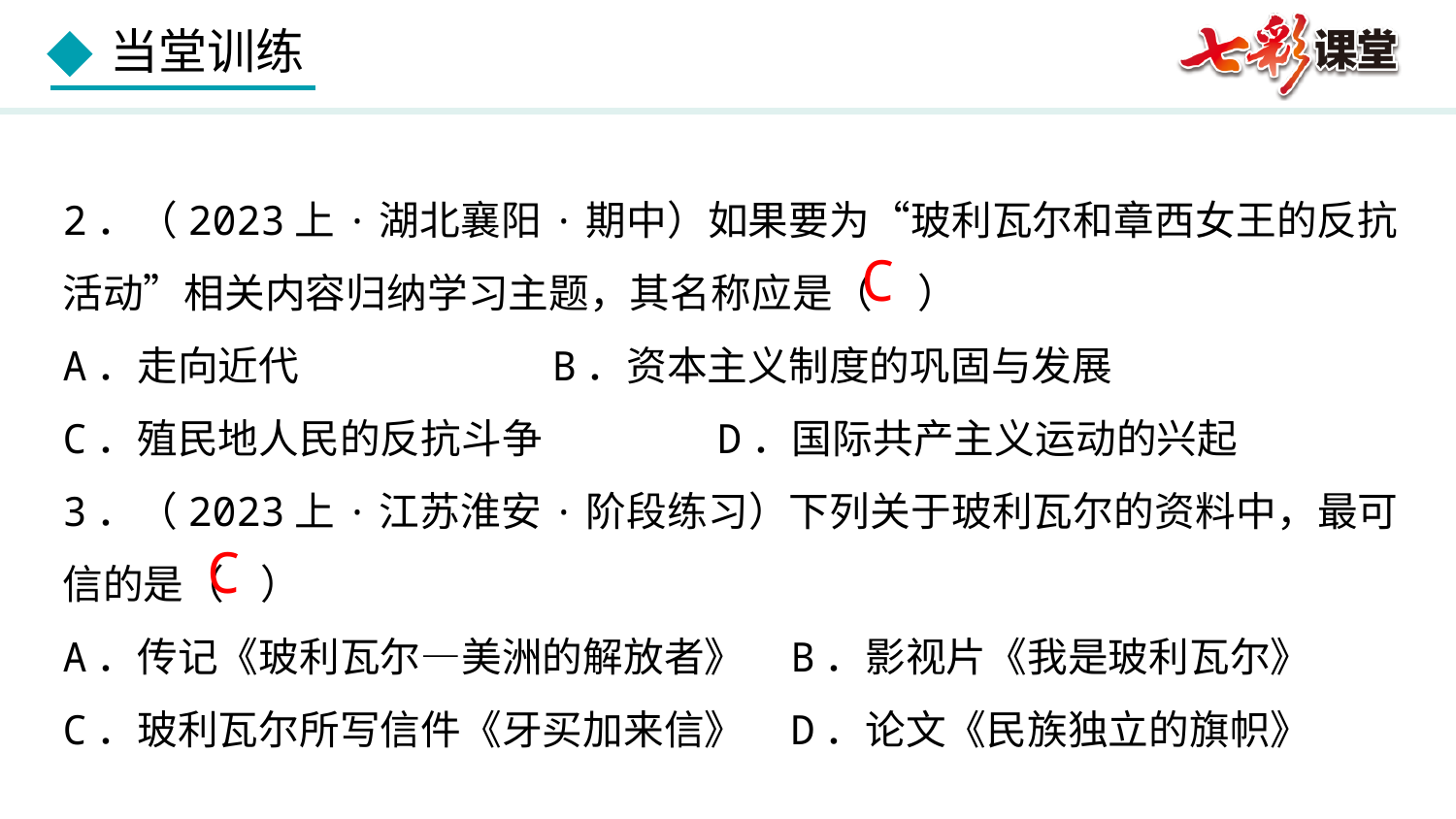

2．（2023上·湖北襄阳·期中）如果要为“玻利瓦尔和章西女王的反抗活动”相关内容归纳学习主题，其名称应是（     ）
A．走向近代	                     B．资本主义制度的巩固与发展
C．殖民地人民的反抗斗争	       D．国际共产主义运动的兴起
3．（2023上·江苏淮安·阶段练习）下列关于玻利瓦尔的资料中，最可信的是（    ）
A．传记《玻利瓦尔—美洲的解放者》	B．影视片《我是玻利瓦尔》
C．玻利瓦尔所写信件《牙买加来信》	D．论文《民族独立的旗帜》
C
C